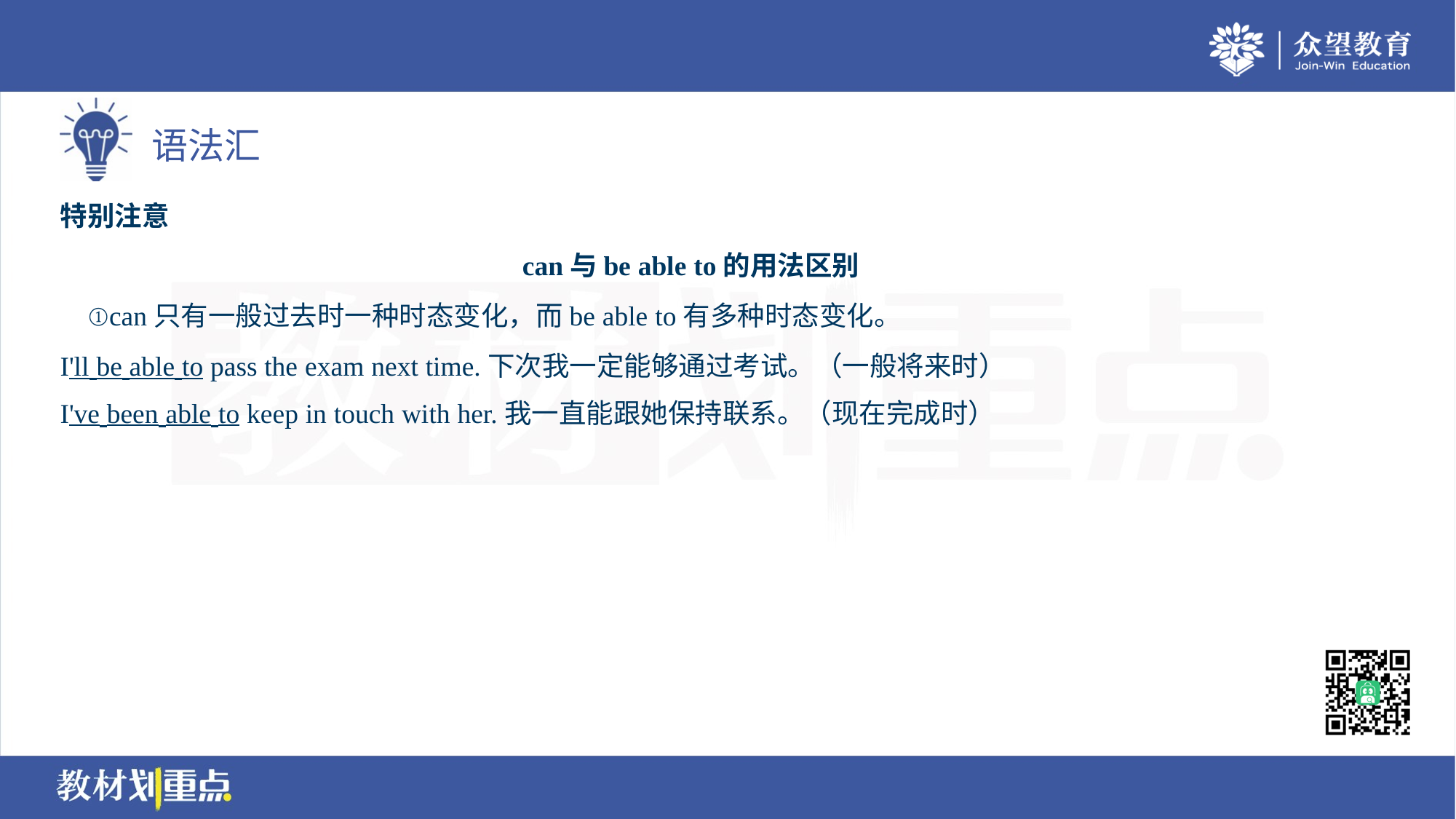

特别注意
can与be able to的用法区别
    ①can只有一般过去时一种时态变化，而be able to有多种时态变化。
I'll be able to pass the exam next time.下次我一定能够通过考试。（一般将来时）
I've been able to keep in touch with her.我一直能跟她保持联系。（现在完成时）